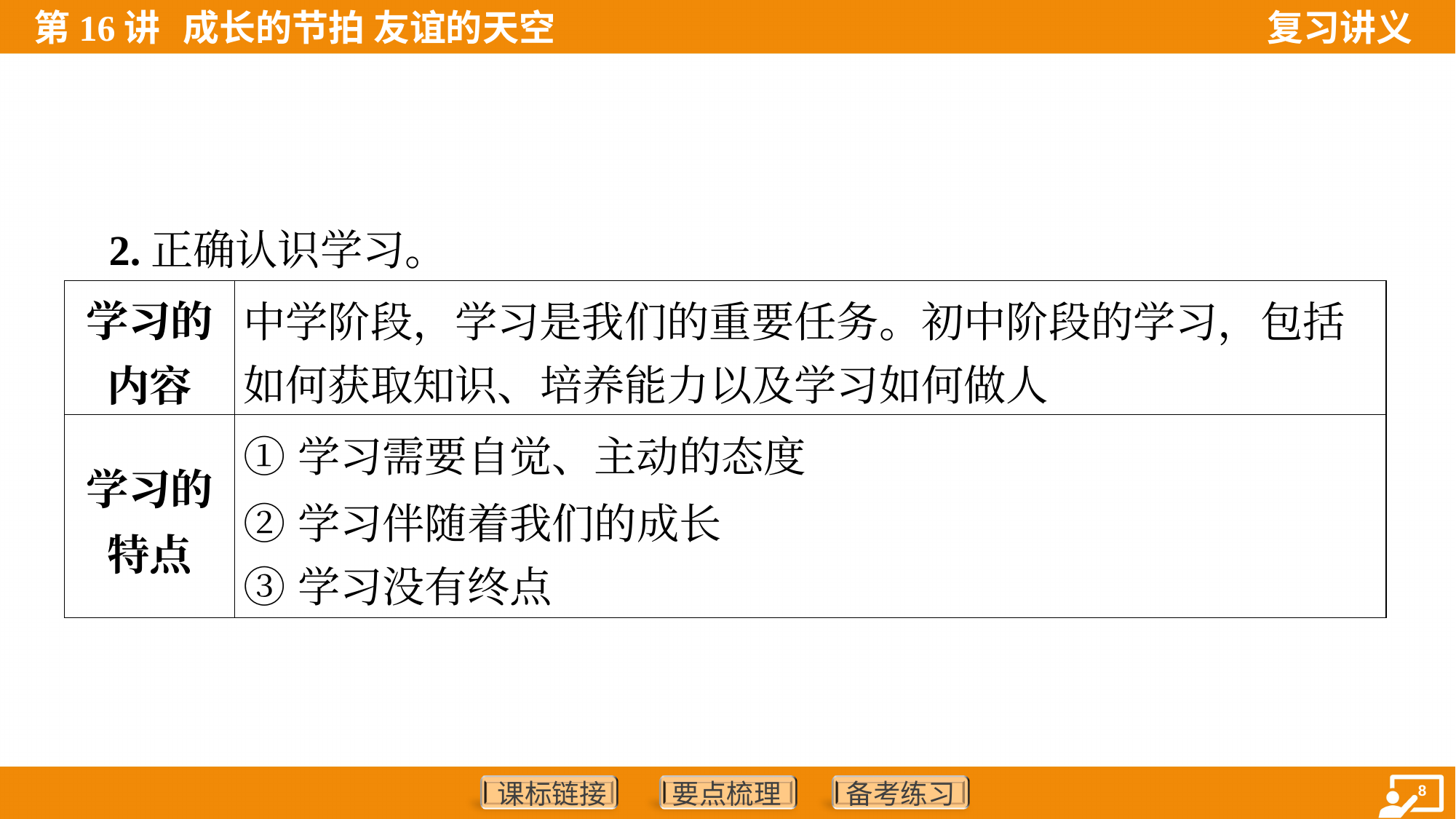

2.正确认识学习。
| 学习的 内容 | 中学阶段，学习是我们的重要任务。初中阶段的学习，包括 如何获取知识、培养能力以及学习如何做人 |
| --- | --- |
| 学习的 特点 | ①学习需要自觉、主动的态度 ②学习伴随着我们的成长 ③学习没有终点 |